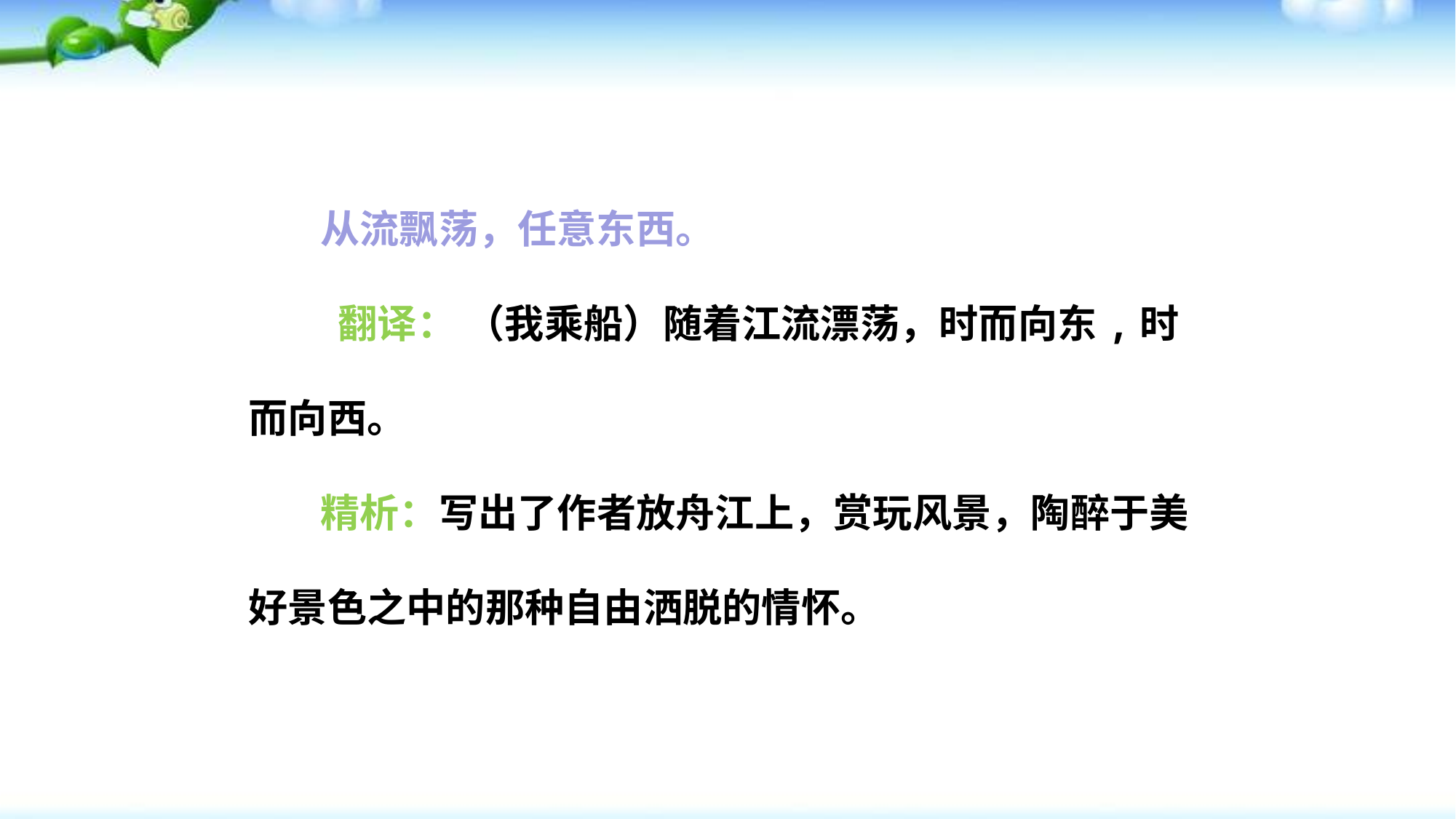

从流飘荡，任意东西。
         翻译： （我乘船）随着江流漂荡，时而向东,时而向西。
       精析：写出了作者放舟江上，赏玩风景，陶醉于美好景色之中的那种自由洒脱的情怀。